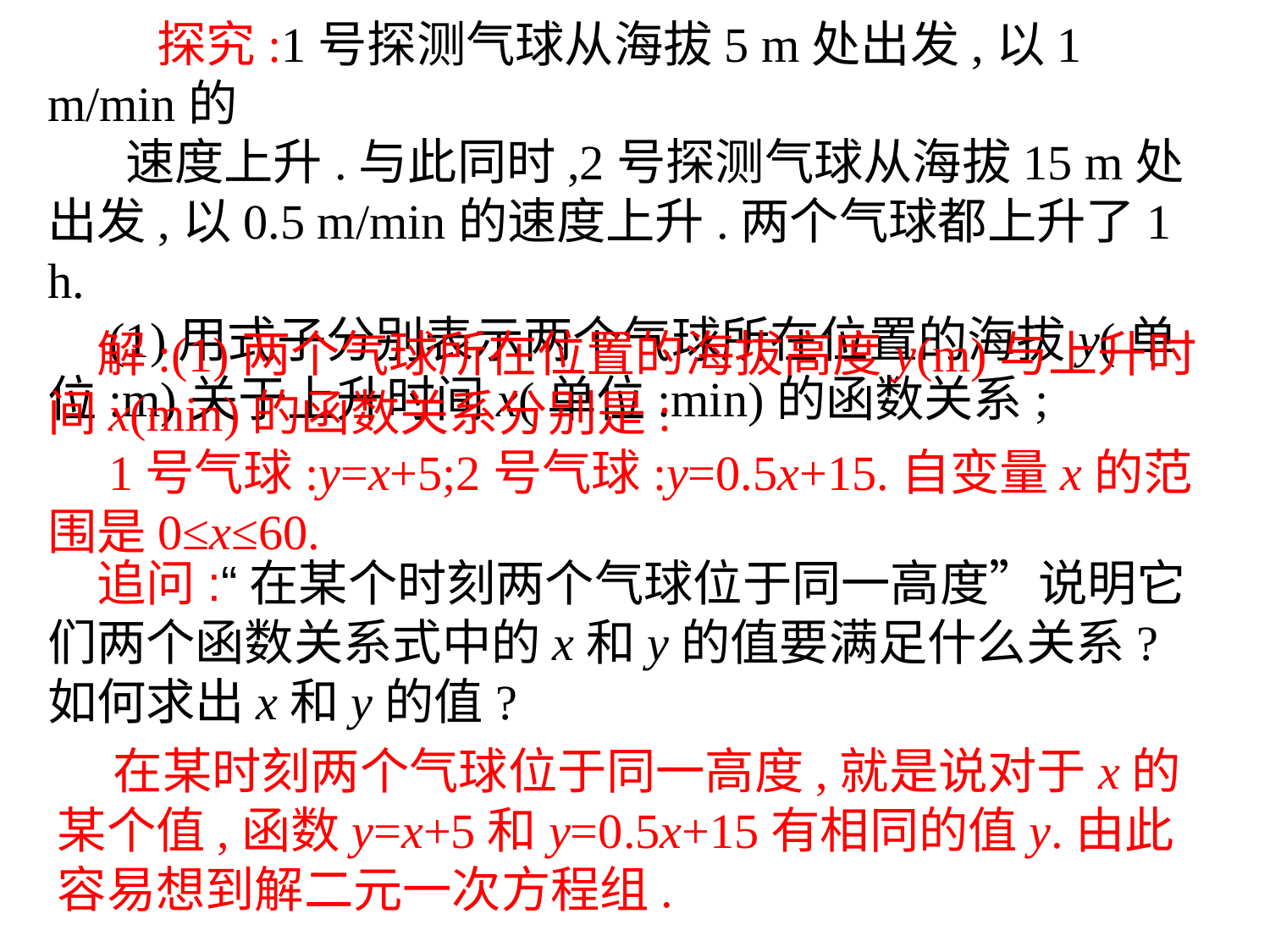

探究:1号探测气球从海拔5 m处出发,以1 m/min的
      速度上升.与此同时,2号探测气球从海拔15 m处出发,以0.5 m/min的速度上升.两个气球都上升了1 h.
　(1)用式子分别表示两个气球所在位置的海拔y(单位:m)关于上升时间x(单位:min)的函数关系;
　解:(1)两个气球所在位置的海拔高度y(m)与上升时间x(min)的函数关系分别是:
　1号气球:y=x+5;2号气球:y=0.5x+15.自变量x的范围是0≤x≤60.
　追问:“在某个时刻两个气球位于同一高度”说明它们两个函数关系式中的x和y的值要满足什么关系?如何求出x和y的值?
    在某时刻两个气球位于同一高度,就是说对于x的某个值,函数y=x+5和y=0.5x+15有相同的值y.由此容易想到解二元一次方程组.